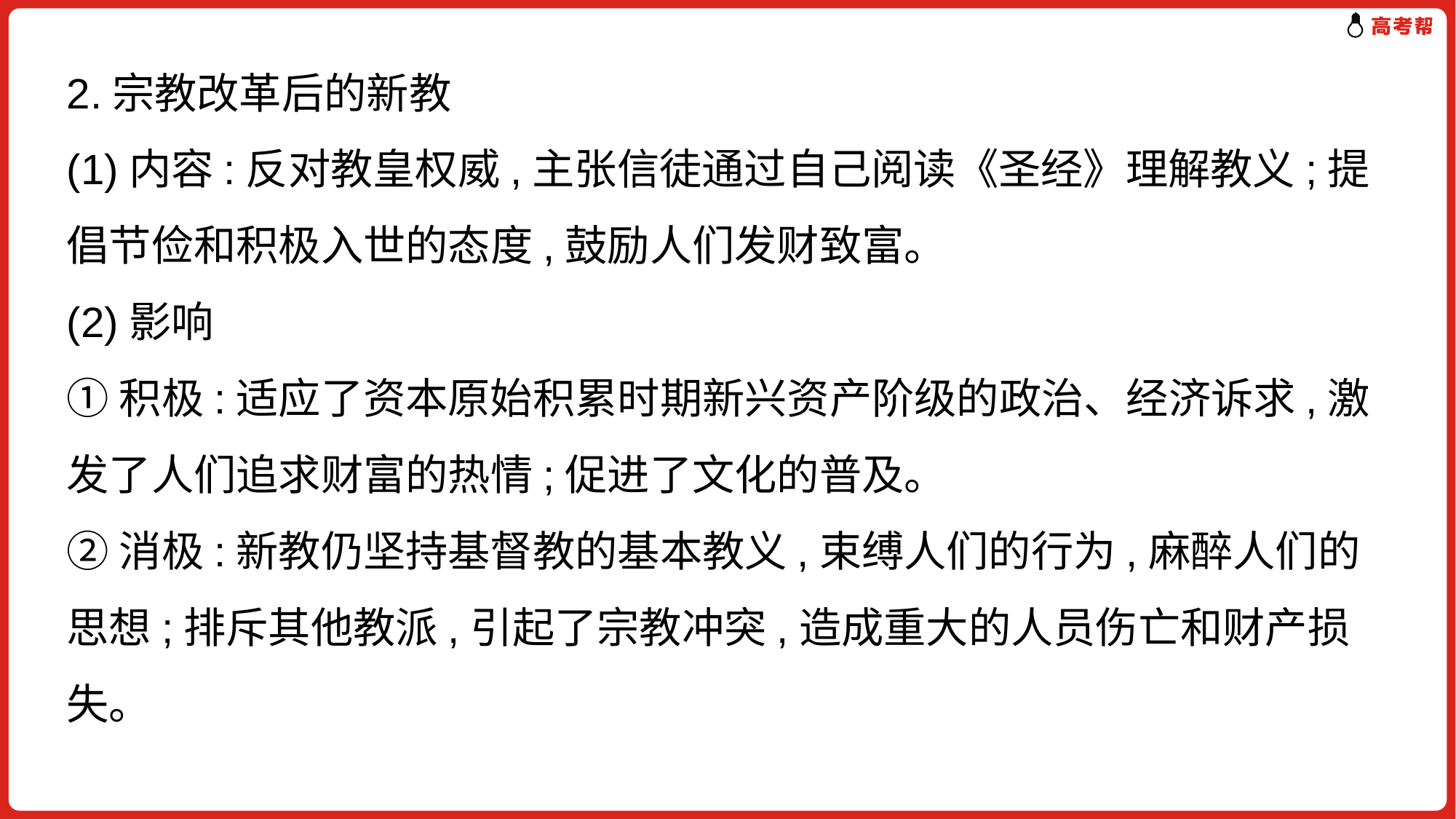

2.宗教改革后的新教
(1)内容:反对教皇权威,主张信徒通过自己阅读《圣经》理解教义;提倡节俭和积极入世的态度,鼓励人们发财致富。
(2)影响
①积极:适应了资本原始积累时期新兴资产阶级的政治、经济诉求,激发了人们追求财富的热情;促进了文化的普及。
②消极:新教仍坚持基督教的基本教义,束缚人们的行为,麻醉人们的思想;排斥其他教派,引起了宗教冲突,造成重大的人员伤亡和财产损失。